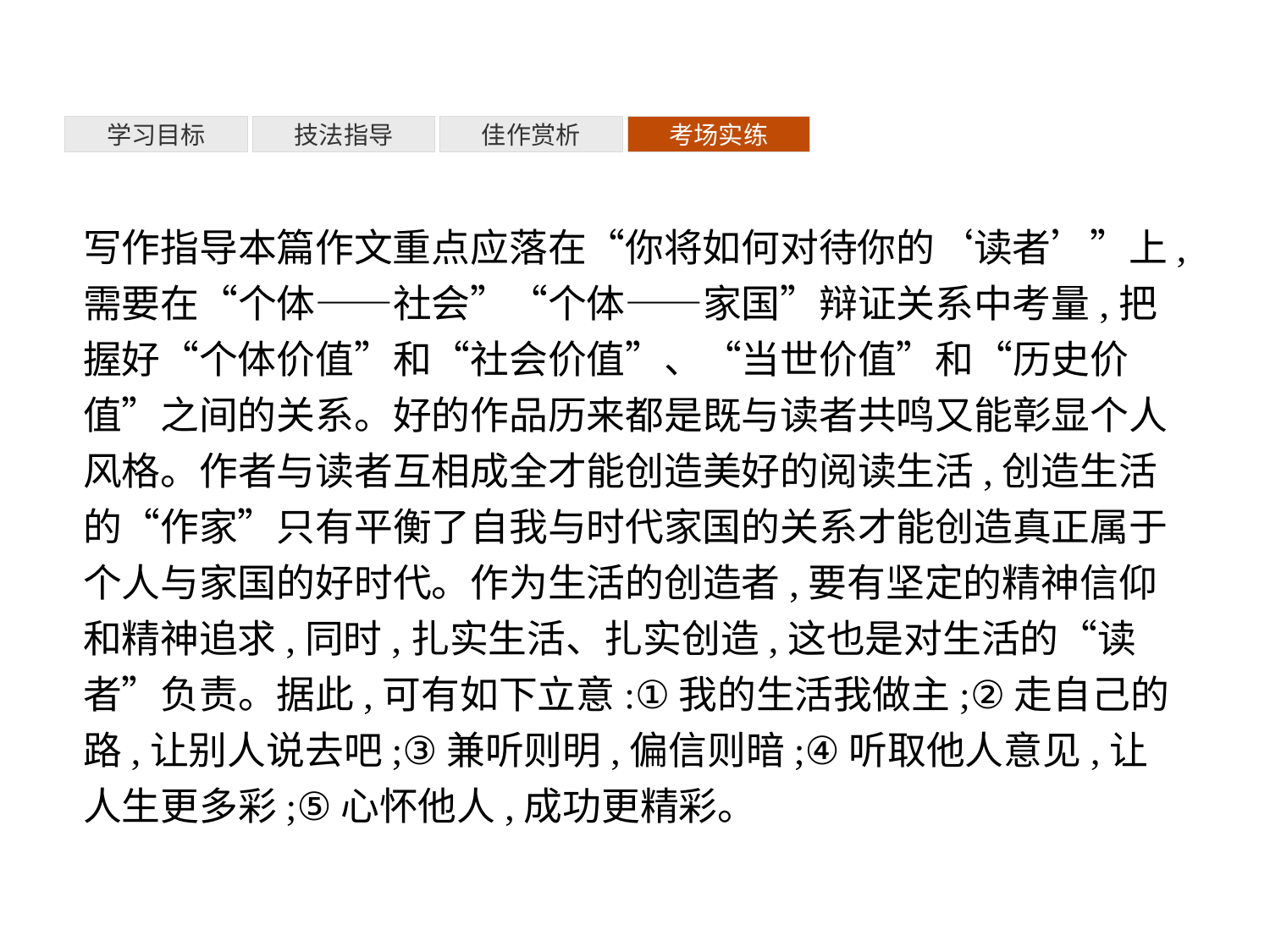

考场实练
学习目标
技法指导
佳作赏析
写作指导本篇作文重点应落在“你将如何对待你的‘读者’”上,需要在“个体——社会”“个体——家国”辩证关系中考量,把握好“个体价值”和“社会价值”、“当世价值”和“历史价值”之间的关系。好的作品历来都是既与读者共鸣又能彰显个人风格。作者与读者互相成全才能创造美好的阅读生活,创造生活的“作家”只有平衡了自我与时代家国的关系才能创造真正属于个人与家国的好时代。作为生活的创造者,要有坚定的精神信仰和精神追求,同时,扎实生活、扎实创造,这也是对生活的“读者”负责。据此,可有如下立意:①我的生活我做主;②走自己的路,让别人说去吧;③兼听则明,偏信则暗;④听取他人意见,让人生更多彩;⑤心怀他人,成功更精彩。